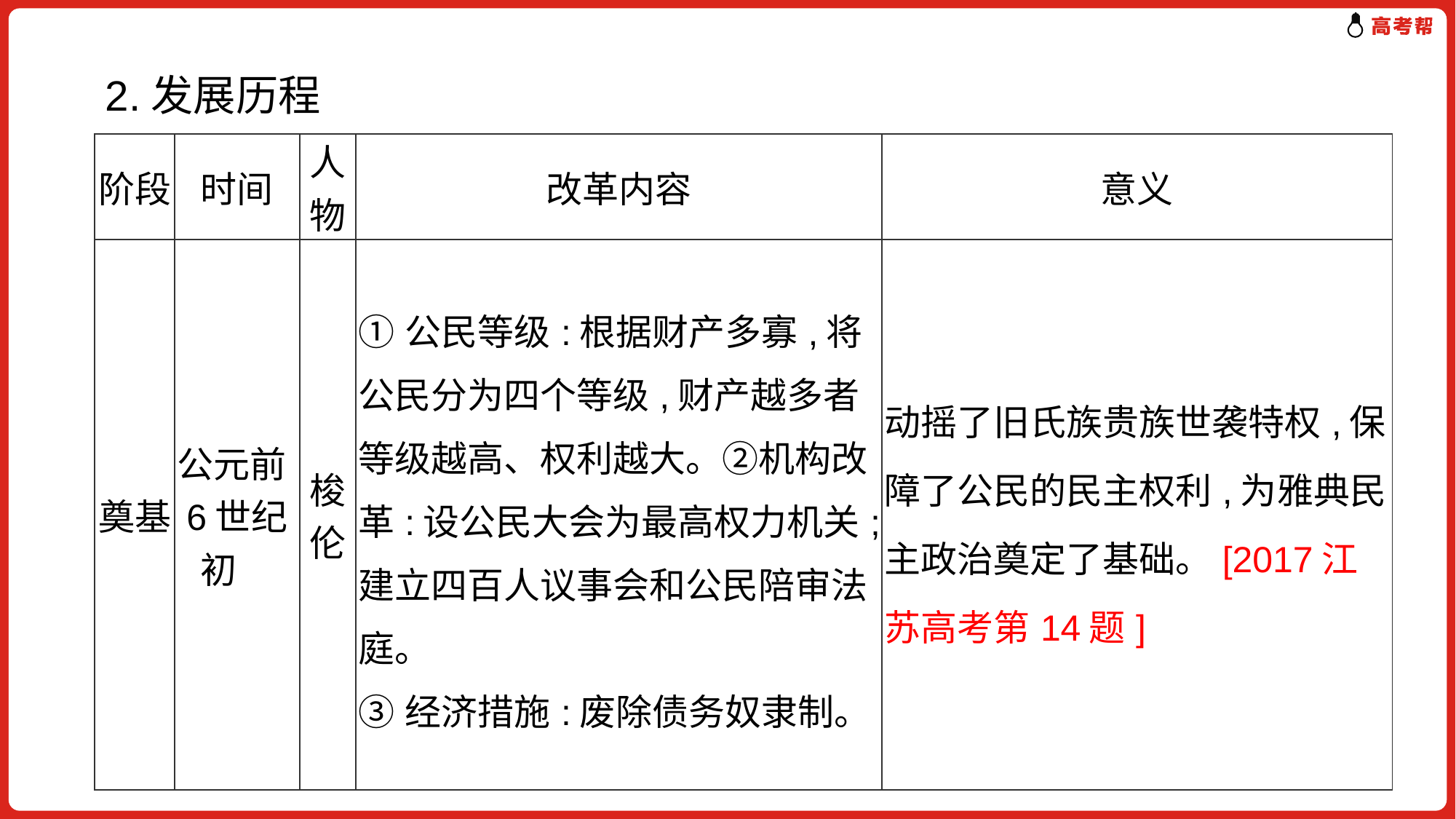

2.发展历程
| 阶段 | 时间 | 人物 | 改革内容 | 意义 |
| --- | --- | --- | --- | --- |
| 奠基 | 公元前6世纪初 | 梭伦 | ①公民等级:根据财产多寡,将公民分为四个等级,财产越多者等级越高、权利越大。②机构改革:设公民大会为最高权力机关;建立四百人议事会和公民陪审法庭。 ③经济措施:废除债务奴隶制。 | 动摇了旧氏族贵族世袭特权,保障了公民的民主权利,为雅典民主政治奠定了基础。[2017江苏高考第14题] |